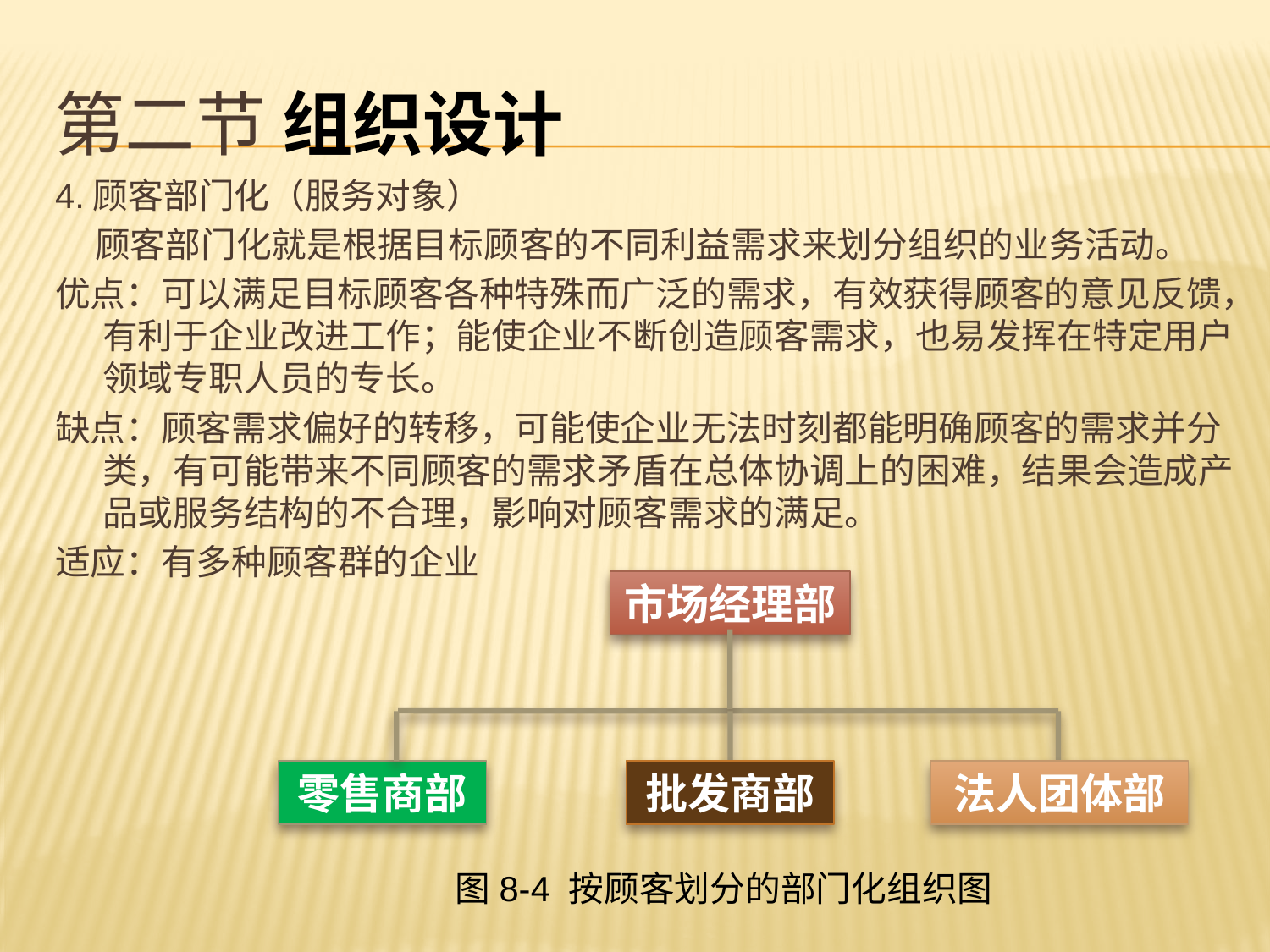

# 第二节 组织设计
4.顾客部门化（服务对象）
    顾客部门化就是根据目标顾客的不同利益需求来划分组织的业务活动。
优点：可以满足目标顾客各种特殊而广泛的需求，有效获得顾客的意见反馈，有利于企业改进工作；能使企业不断创造顾客需求，也易发挥在特定用户领域专职人员的专长。
缺点：顾客需求偏好的转移，可能使企业无法时刻都能明确顾客的需求并分类，有可能带来不同顾客的需求矛盾在总体协调上的困难，结果会造成产品或服务结构的不合理，影响对顾客需求的满足。
适应：有多种顾客群的企业
市场经理部

零售商部
批发商部
法人团体部
图8-4 按顾客划分的部门化组织图